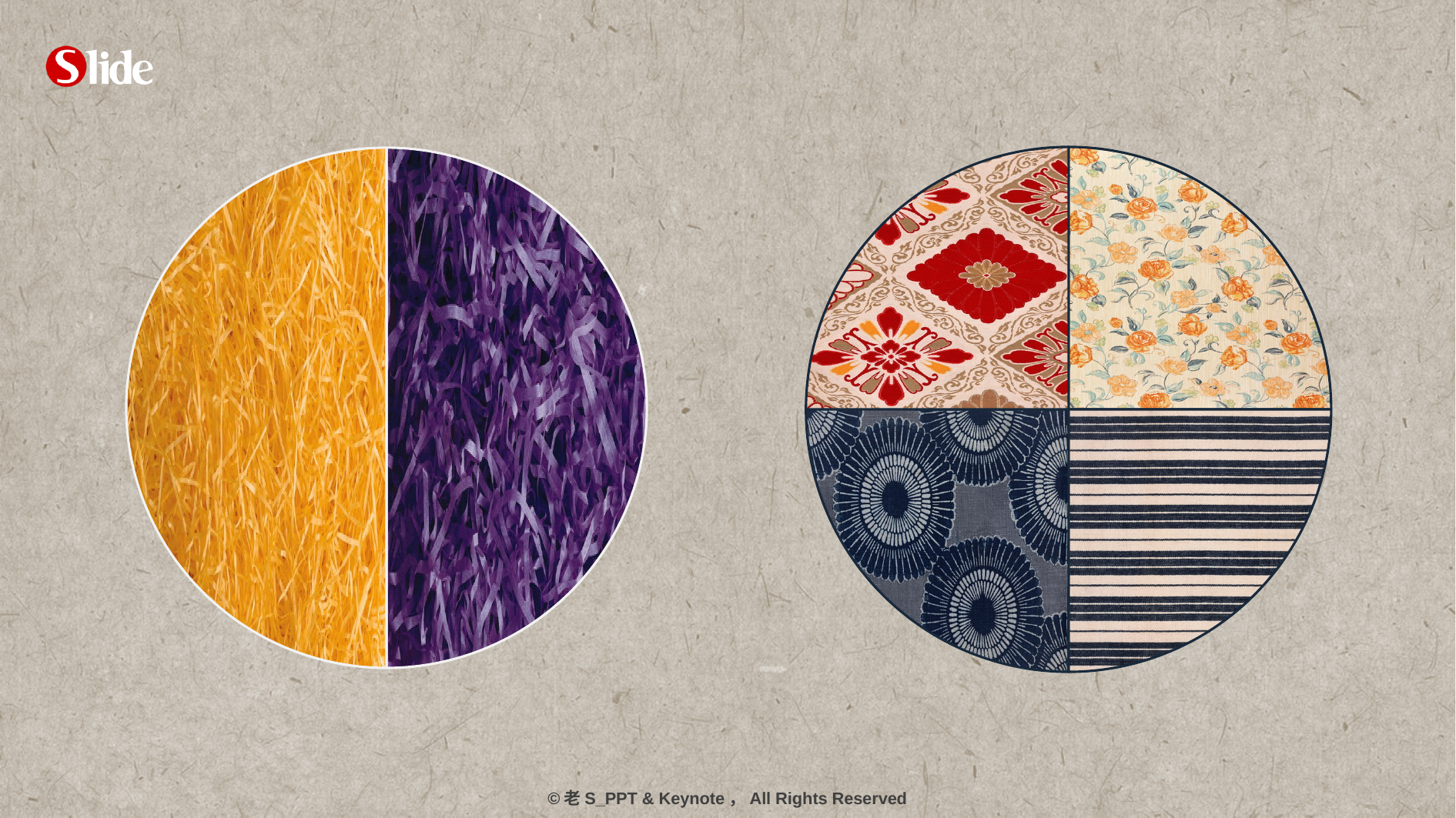

### Chart

| Category | 东部 |  |  |
|---|---|---|---|
|  | 1.0 | None | None |
|  | 1.0 | None | None |

### Chart

| Category | 列1 |
|---|---|
| A | 1.0 |
| B | 1.0 |
| C | 1.0 |
| D | 1.0 |